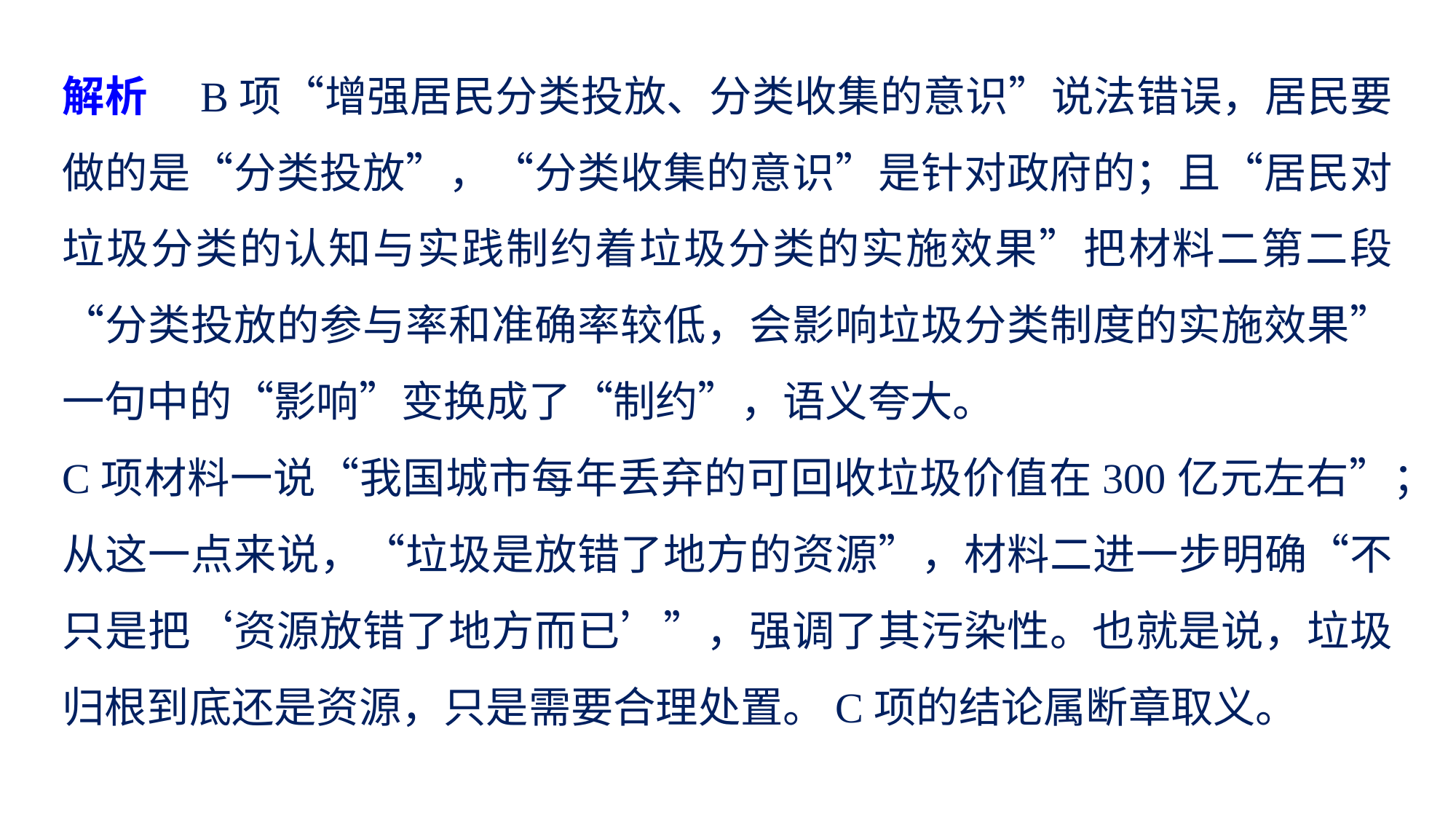

解析　B项“增强居民分类投放、分类收集的意识”说法错误，居民要做的是“分类投放”，“分类收集的意识”是针对政府的；且“居民对垃圾分类的认知与实践制约着垃圾分类的实施效果”把材料二第二段“分类投放的参与率和准确率较低，会影响垃圾分类制度的实施效果”一句中的“影响”变换成了“制约”，语义夸大。
C项材料一说“我国城市每年丢弃的可回收垃圾价值在300亿元左右”；从这一点来说，“垃圾是放错了地方的资源”，材料二进一步明确“不只是把‘资源放错了地方而已’”，强调了其污染性。也就是说，垃圾归根到底还是资源，只是需要合理处置。C项的结论属断章取义。